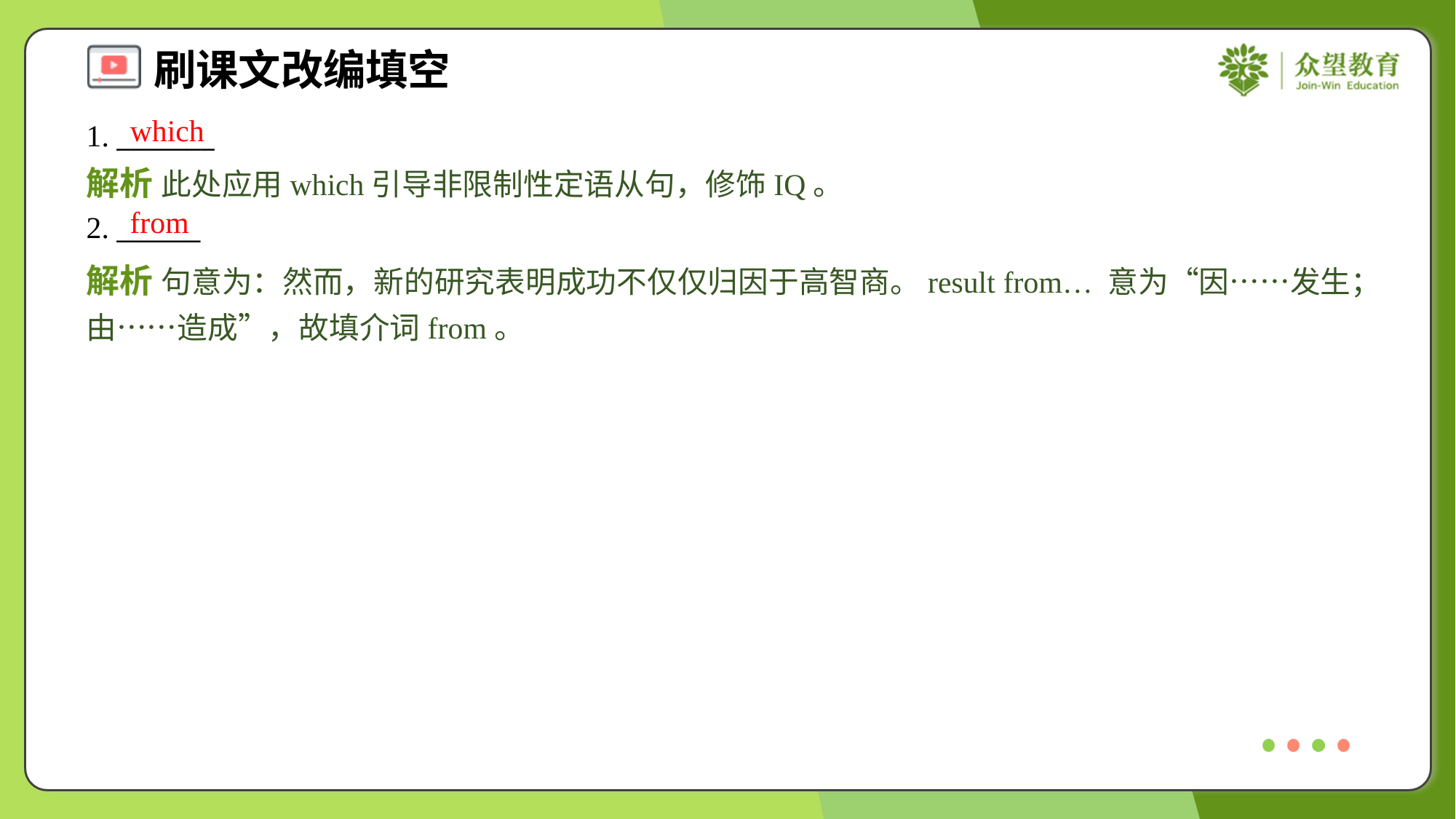

which
1. _______
解析 此处应用which引导非限制性定语从句，修饰IQ。
from
2. ______
解析 句意为：然而，新的研究表明成功不仅仅归因于高智商。result from… 意为“因……发生；由……造成”，故填介词from。